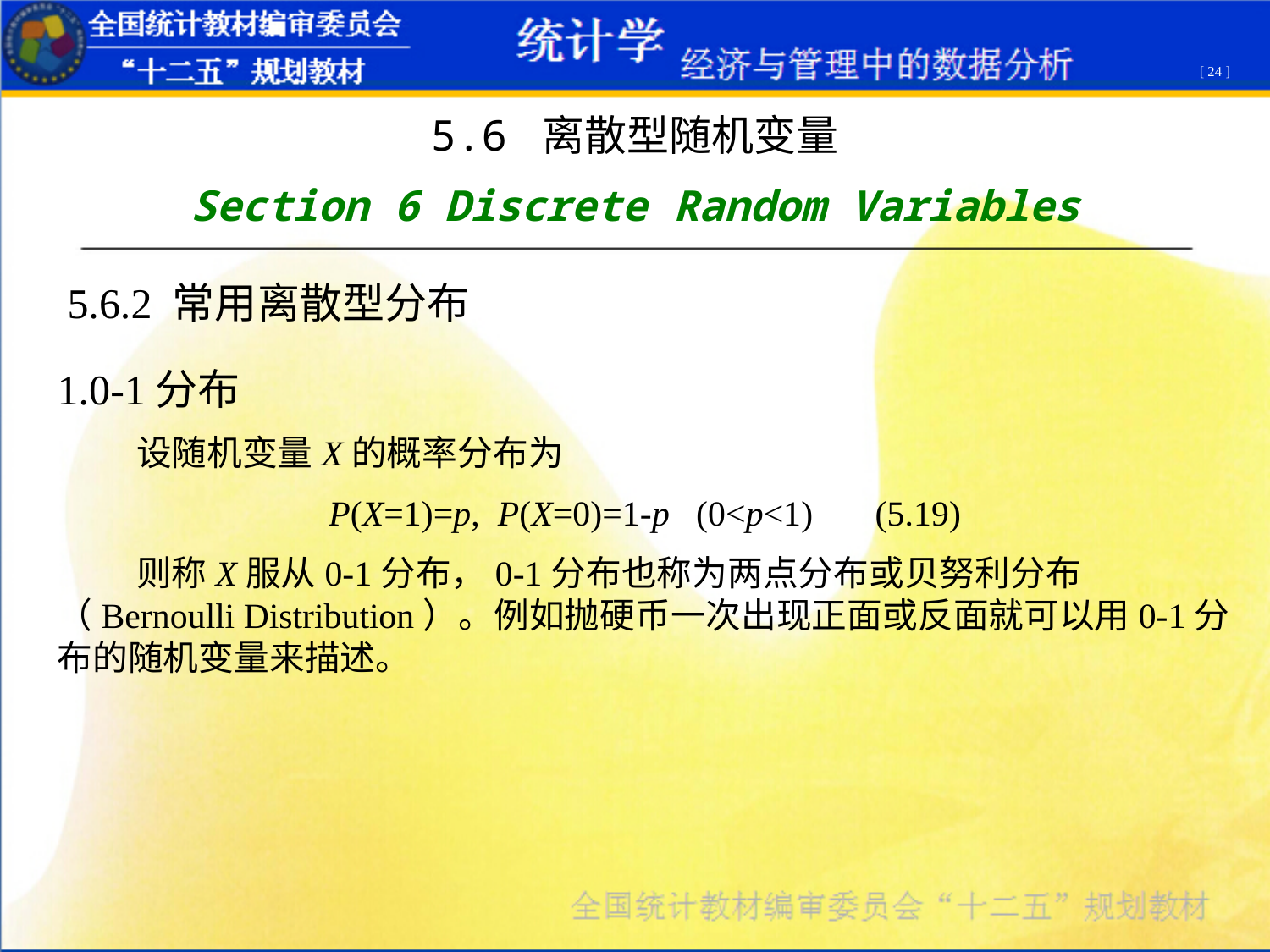

[ 24 ]
5.6 离散型随机变量
Section 6 Discrete Random Variables
5.6.2 常用离散型分布
1.0-1分布
         设随机变量X的概率分布为
P(X=1)=p,  P(X=0)=1-p   (0<p<1)       (5.19)
         则称X服从0-1分布，0-1分布也称为两点分布或贝努利分布（Bernoulli Distribution）。例如抛硬币一次出现正面或反面就可以用0-1分布的随机变量来描述。